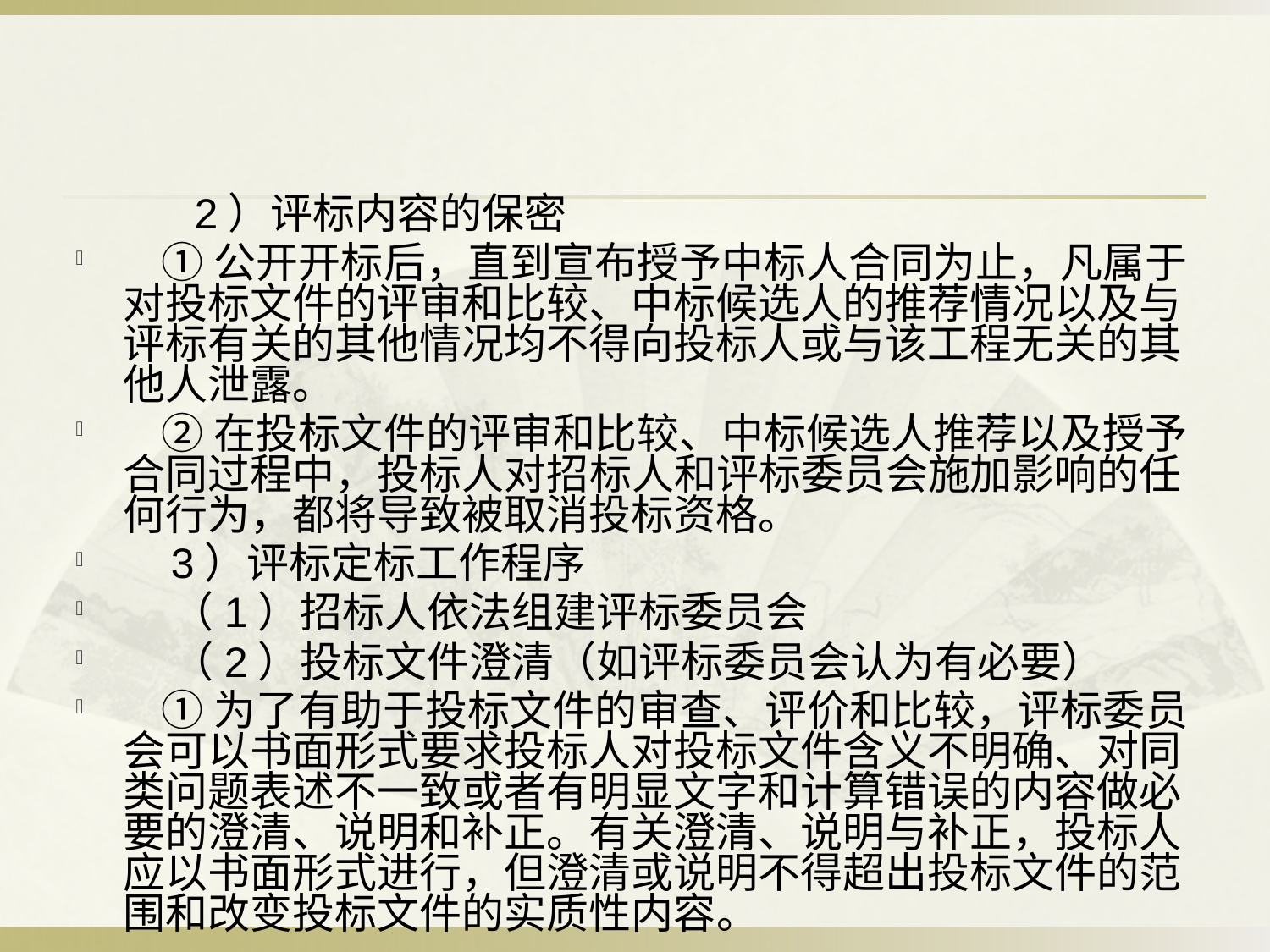

#
          2）评标内容的保密
    ①公开开标后，直到宣布授予中标人合同为止，凡属于对投标文件的评审和比较、中标候选人的推荐情况以及与评标有关的其他情况均不得向投标人或与该工程无关的其他人泄露。
    ②在投标文件的评审和比较、中标候选人推荐以及授予合同过程中，投标人对招标人和评标委员会施加影响的任何行为，都将导致被取消投标资格。
    3）评标定标工作程序
    （1）招标人依法组建评标委员会
    （2）投标文件澄清（如评标委员会认为有必要）
    ①为了有助于投标文件的审查、评价和比较，评标委员会可以书面形式要求投标人对投标文件含义不明确、对同类问题表述不一致或者有明显文字和计算错误的内容做必要的澄清、说明和补正。有关澄清、说明与补正，投标人应以书面形式进行，但澄清或说明不得超出投标文件的范围和改变投标文件的实质性内容。